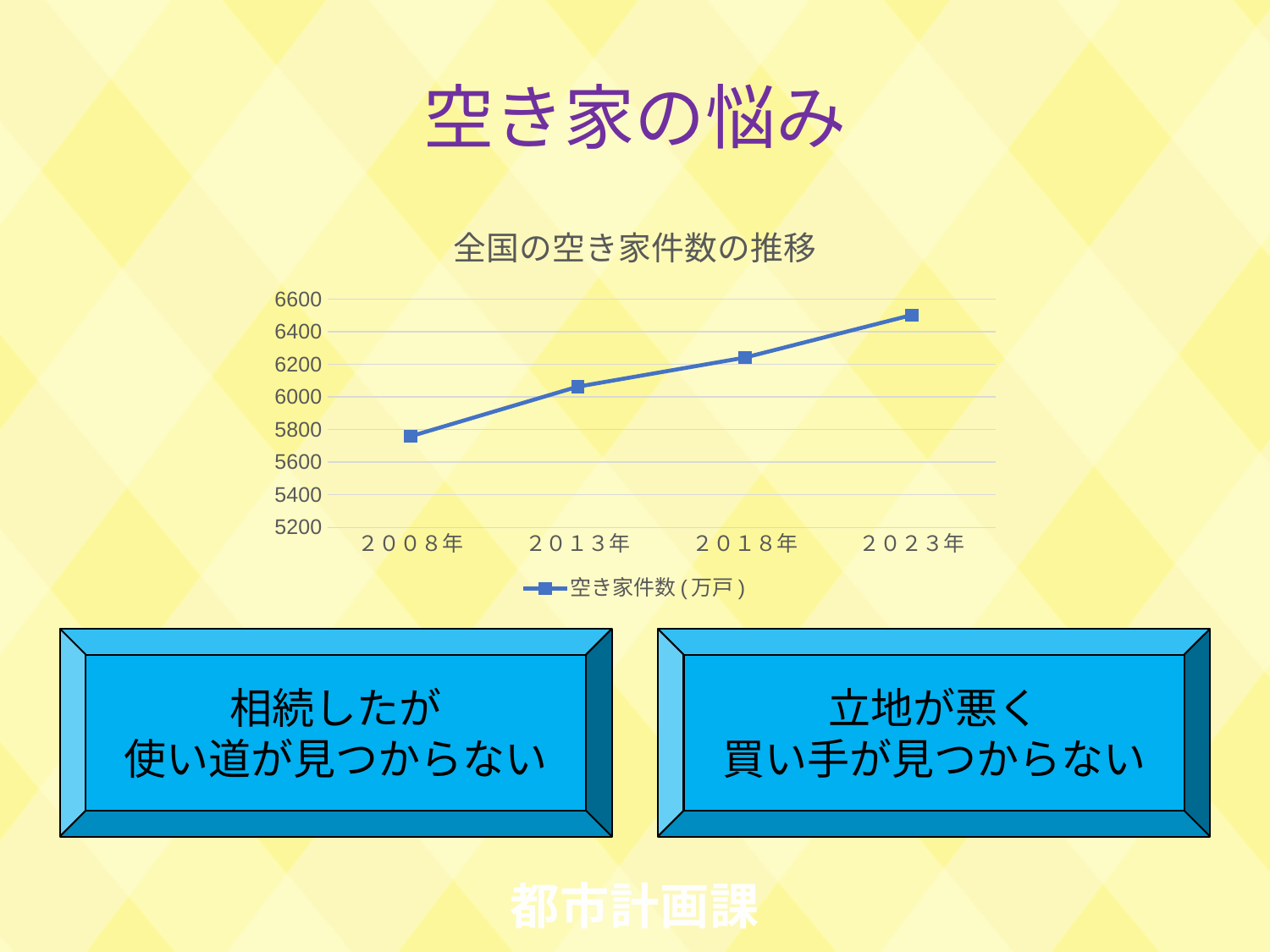

空き家の悩み

### Chart: 全国の空き家件数の推移

| Category | 空き家件数(万戸) |
|---|---|
| ２００８年 | 5759.0 |
| ２０１３年 | 6063.0 |
| ２０１８年 | 6241.0 |
| ２０２３年 | 6502.0 |
相続したが
使い道が見つからない
立地が悪く
買い手が見つからない